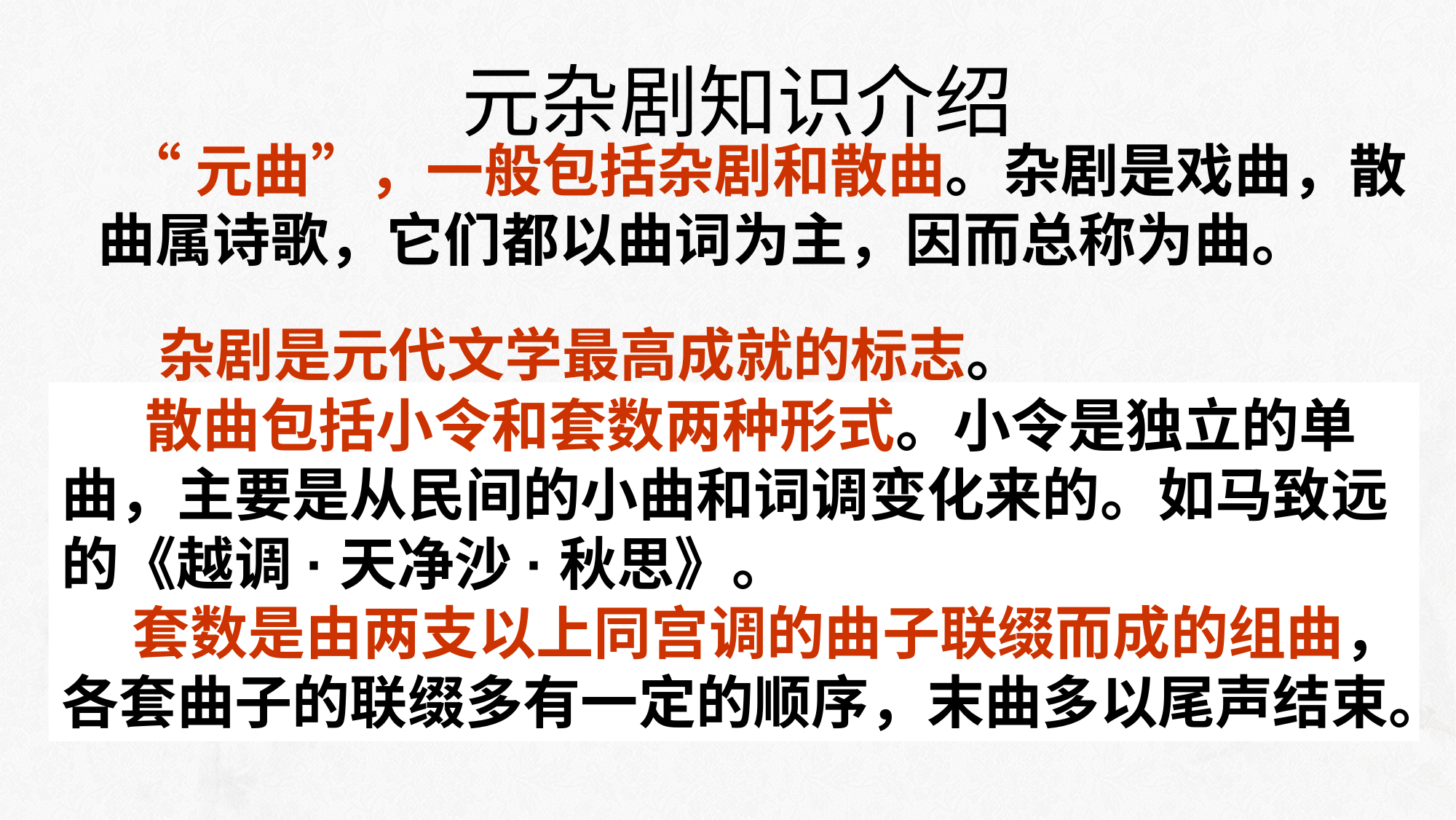

元杂剧知识介绍
  “元曲”，一般包括杂剧和散曲。杂剧是戏曲，散曲属诗歌，它们都以曲词为主，因而总称为曲。
杂剧是元代文学最高成就的标志。
　  散曲包括小令和套数两种形式。小令是独立的单曲，主要是从民间的小曲和词调变化来的。如马致远的《越调·天净沙·秋思》。     　　
　 套数是由两支以上同宫调的曲子联缀而成的组曲，各套曲子的联缀多有一定的顺序，末曲多以尾声结束。